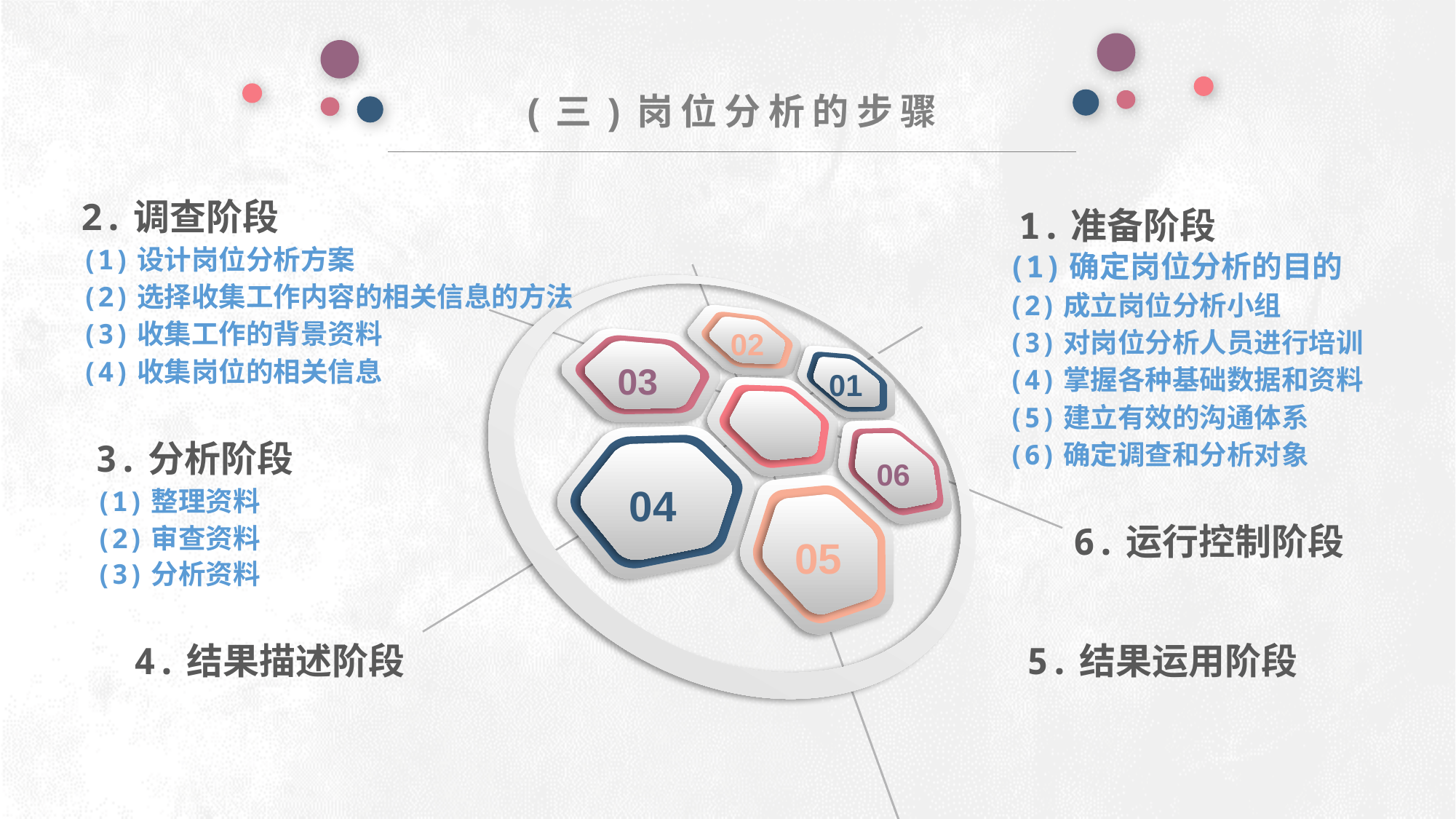

(三)岗位分析的步骤

2.调查阶段
(1)设计岗位分析方案
(2)选择收集工作内容的相关信息的方法
(3)收集工作的背景资料
(4)收集岗位的相关信息

 1.准备阶段
(1)确定岗位分析的目的
(2)成立岗位分析小组
(3)对岗位分析人员进行培训
(4)掌握各种基础数据和资料
(5)建立有效的沟通体系
(6)确定调查和分析对象

e7d195523061f1c0deeec63e560781cfd59afb0ea006f2a87ABB68BF51EA6619813959095094C18C62A12F549504892A4AAA8C1554C6663626E05CA27F281A14E6983772AFC3FB97135759321DEA3D70CCCB10945EC5A0322096E752803368C2184698845E3CCD6DB7F651295A8E4F3FDC19EA64A2B4A4AC1434B55AAE41CF0BF61B375C23F3039959E085EE760725AA

02
03
01
06
04
05

3.分析阶段
(1)整理资料
(2)审查资料
(3)分析资料
6.运行控制阶段

5.结果运用阶段

4.结果描述阶段